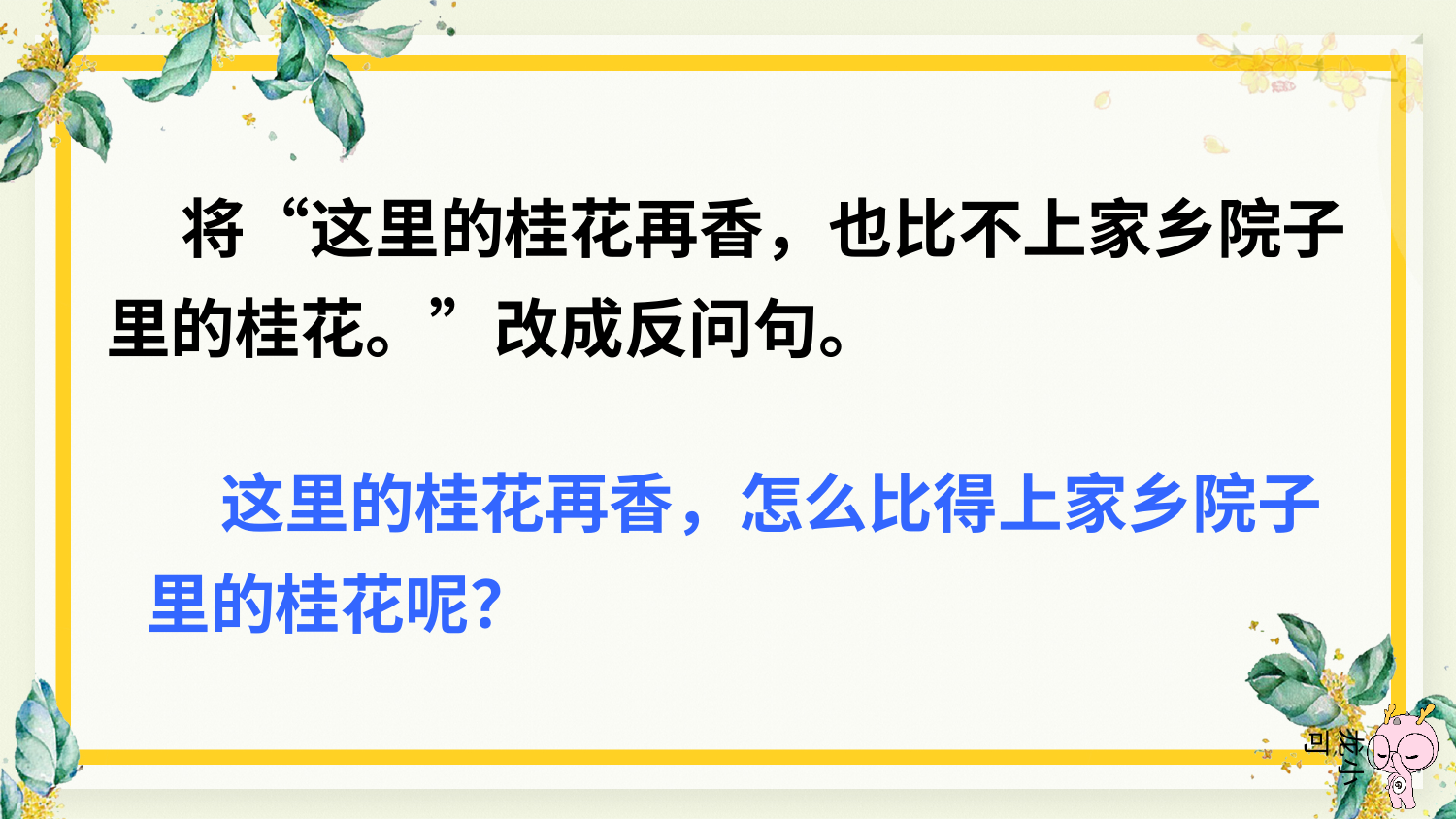

将“这里的桂花再香，也比不上家乡院子里的桂花。”改成反问句。
    这里的桂花再香，怎么比得上家乡院子里的桂花呢？